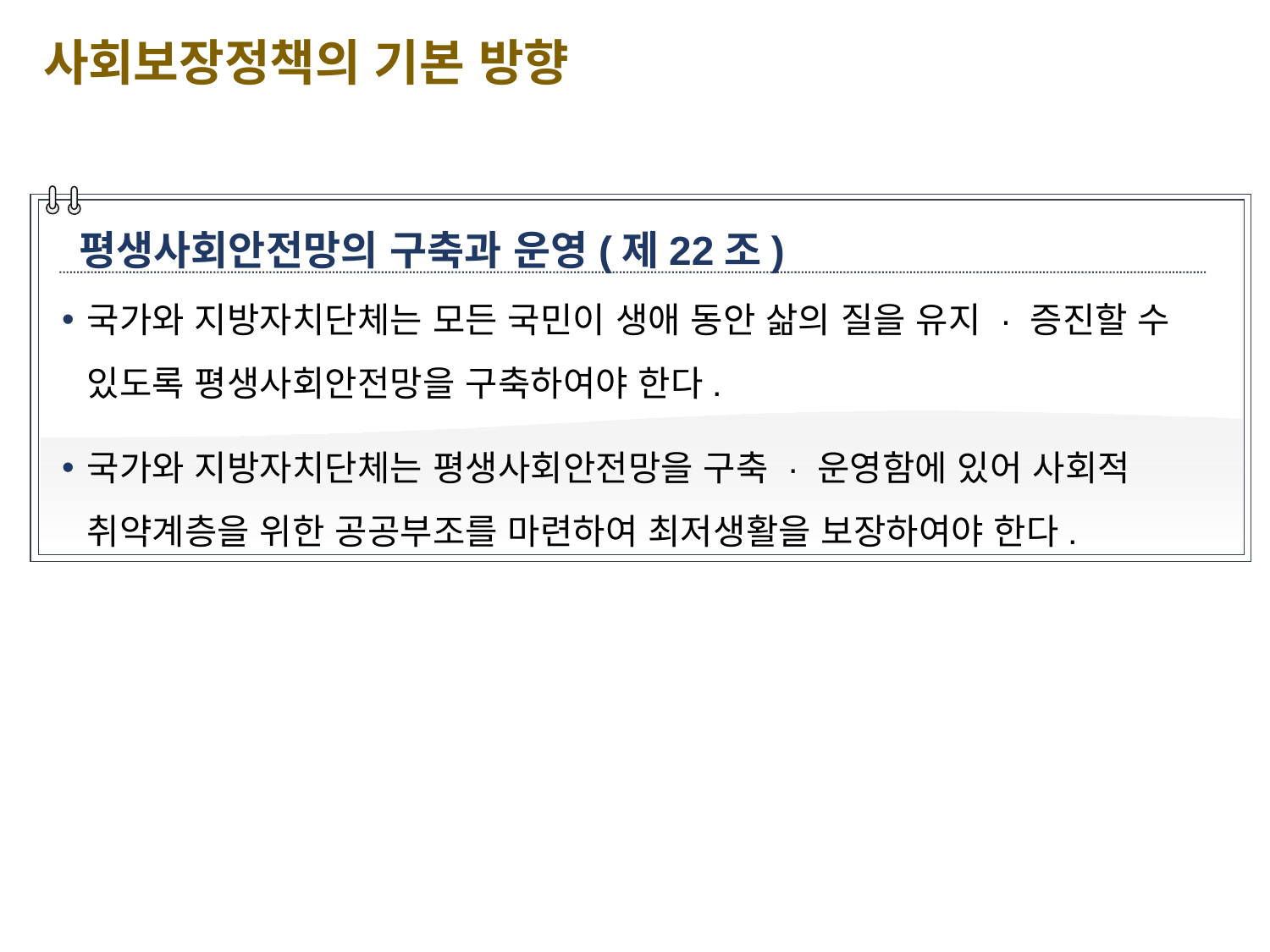

사회보장정책의 기본 방향

평생사회안전망의 구축과 운영(제22조)
국가와 지방자치단체는 모든 국민이 생애 동안 삶의 질을 유지 · 증진할 수 있도록 평생사회안전망을 구축하여야 한다.
국가와 지방자치단체는 평생사회안전망을 구축 · 운영함에 있어 사회적 취약계층을 위한 공공부조를 마련하여 최저생활을 보장하여야 한다.